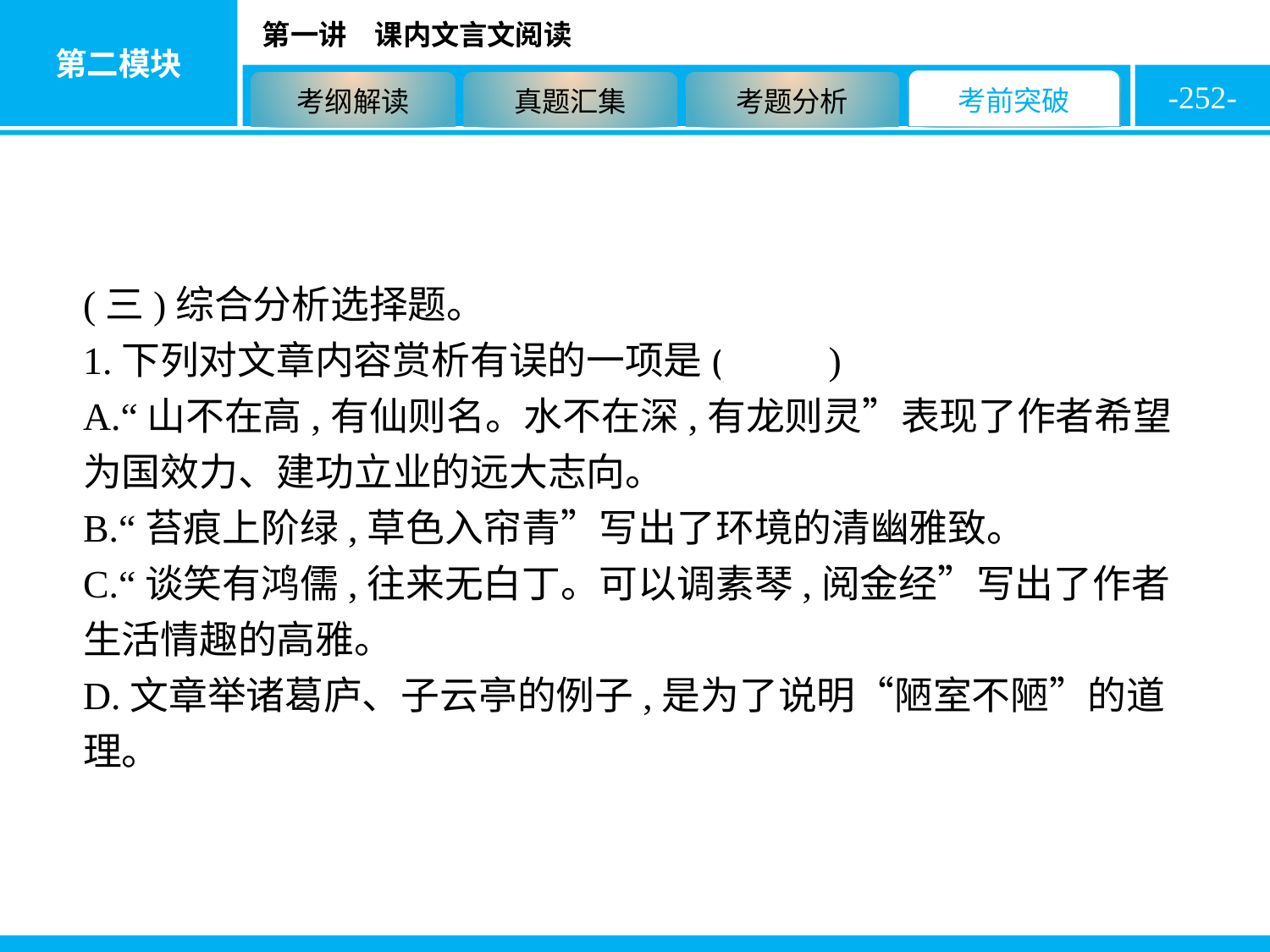

-252-
(三)综合分析选择题。
1.下列对文章内容赏析有误的一项是(    A    )
A.“山不在高,有仙则名。水不在深,有龙则灵”表现了作者希望为国效力、建功立业的远大志向。
B.“苔痕上阶绿,草色入帘青”写出了环境的清幽雅致。
C.“谈笑有鸿儒,往来无白丁。可以调素琴,阅金经”写出了作者生活情趣的高雅。
D.文章举诸葛庐、子云亭的例子,是为了说明“陋室不陋”的道理。